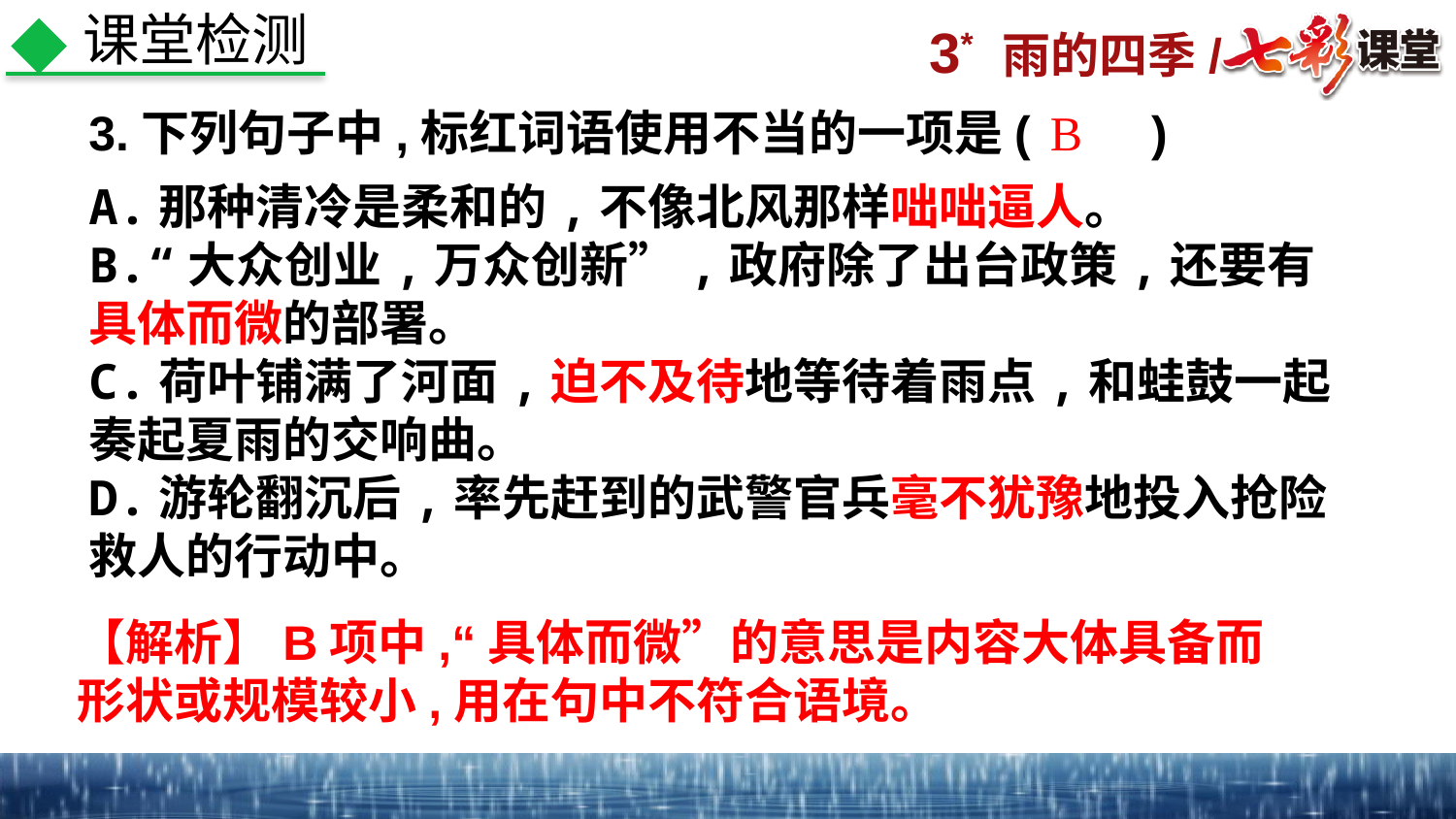

课堂检测

3.下列句子中,标红词语使用不当的一项是(　　)
B
A.那种清冷是柔和的,不像北风那样咄咄逼人。
B.“大众创业,万众创新”,政府除了出台政策,还要有具体而微的部署。
C.荷叶铺满了河面,迫不及待地等待着雨点,和蛙鼓一起奏起夏雨的交响曲。
D.游轮翻沉后,率先赶到的武警官兵毫不犹豫地投入抢险救人的行动中。
【解析】B项中,“具体而微”的意思是内容大体具备而形状或规模较小,用在句中不符合语境。